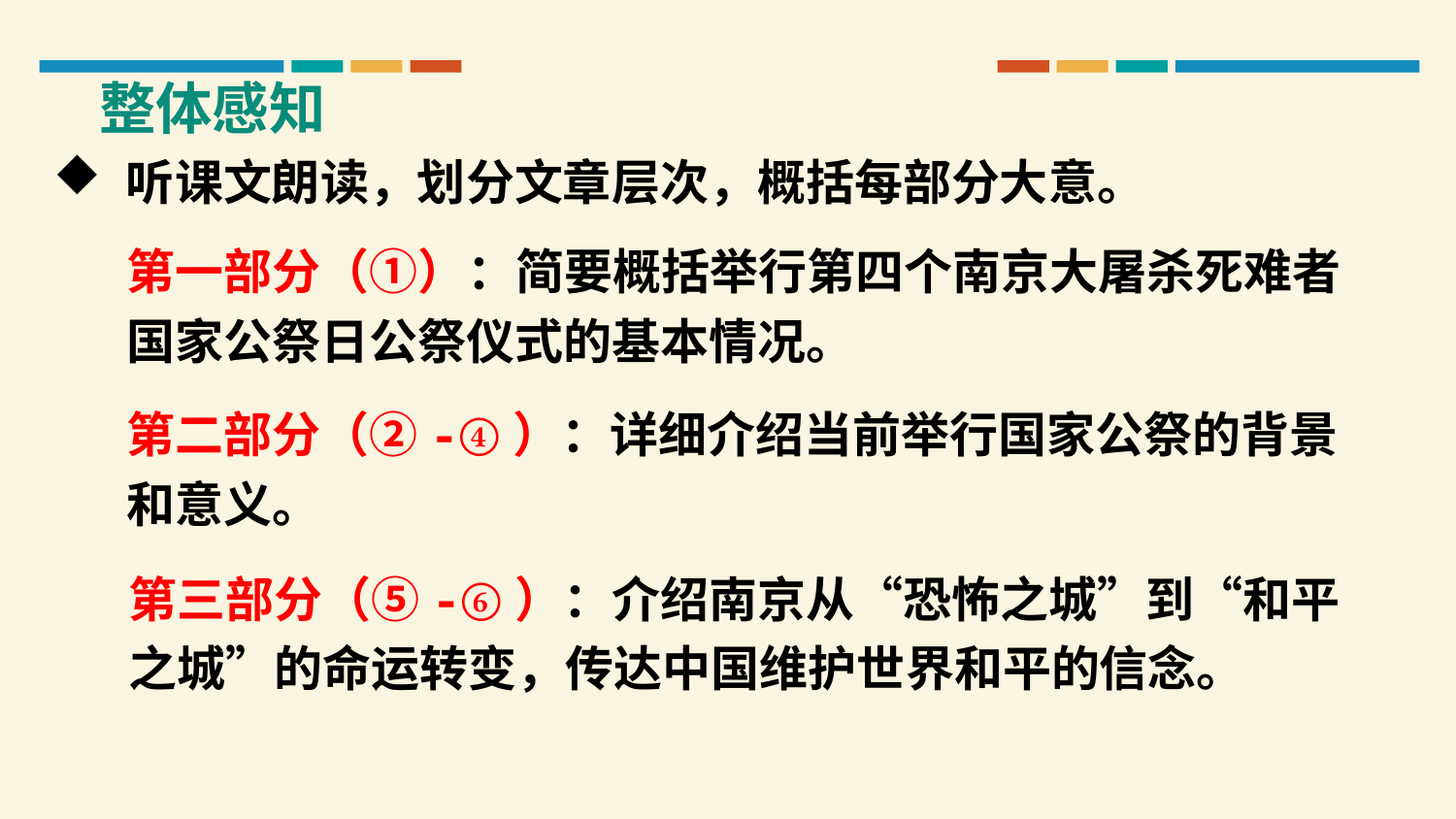

整体感知
听课文朗读，划分文章层次，概括每部分大意。
第一部分（①）：简要概括举行第四个南京大屠杀死难者国家公祭日公祭仪式的基本情况。
第二部分（②-④）：详细介绍当前举行国家公祭的背景和意义。
第三部分（⑤-⑥）：介绍南京从“恐怖之城”到“和平之城”的命运转变，传达中国维护世界和平的信念。